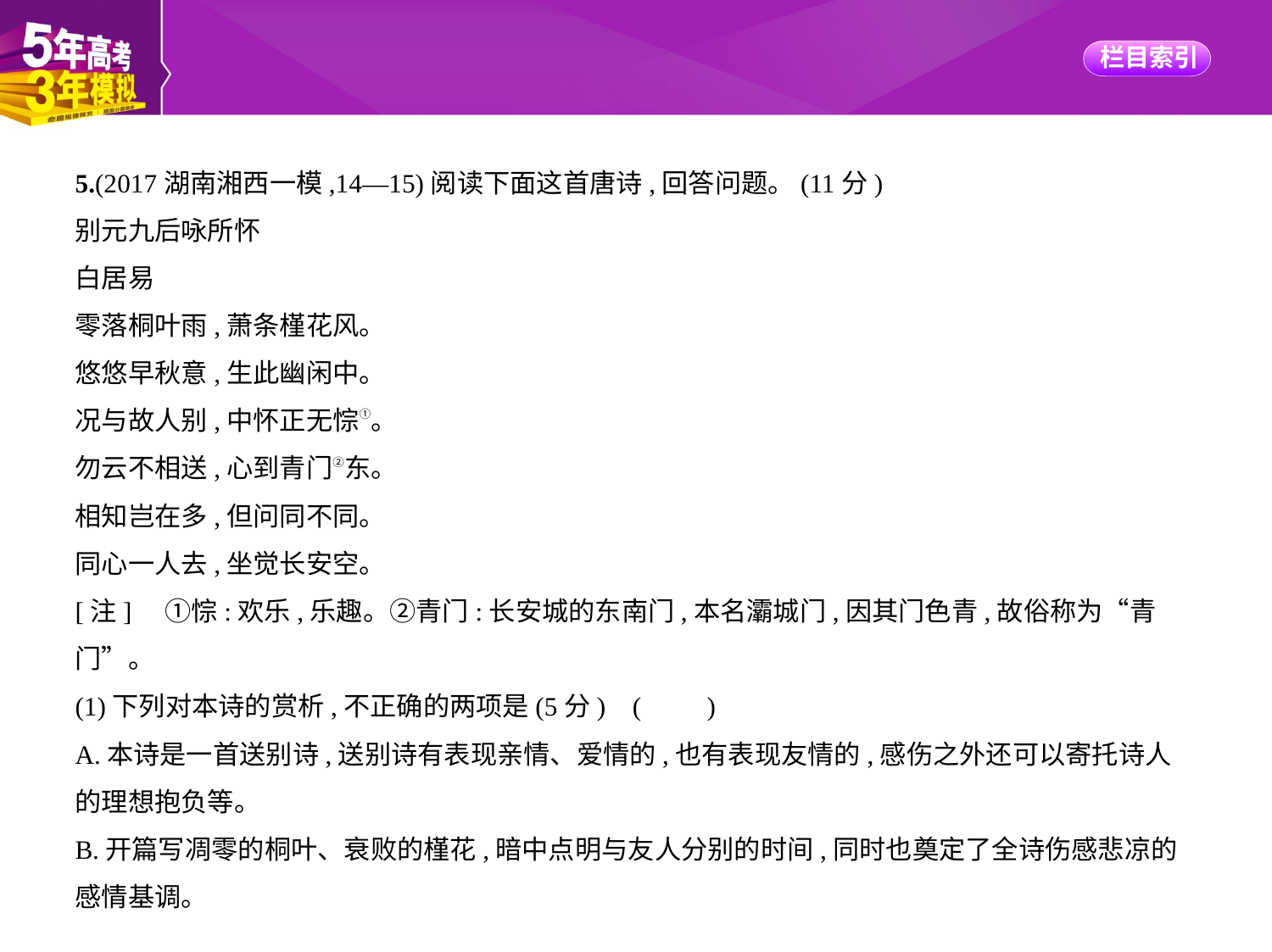

5.(2017湖南湘西一模,14—15)阅读下面这首唐诗,回答问题。(11分)
别元九后咏所怀
白居易
零落桐叶雨,萧条槿花风。
悠悠早秋意,生此幽闲中。
况与故人别,中怀正无悰①。
勿云不相送,心到青门②东。
相知岂在多,但问同不同。
同心一人去,坐觉长安空。
[注]　①悰:欢乐,乐趣。②青门:长安城的东南门,本名灞城门,因其门色青,故俗称为“青门”。
(1)下列对本诗的赏析,不正确的两项是(5分) (　　)
A.本诗是一首送别诗,送别诗有表现亲情、爱情的,也有表现友情的,感伤之外还可以寄托诗人
的理想抱负等。
B.开篇写凋零的桐叶、衰败的槿花,暗中点明与友人分别的时间,同时也奠定了全诗伤感悲凉的
感情基调。